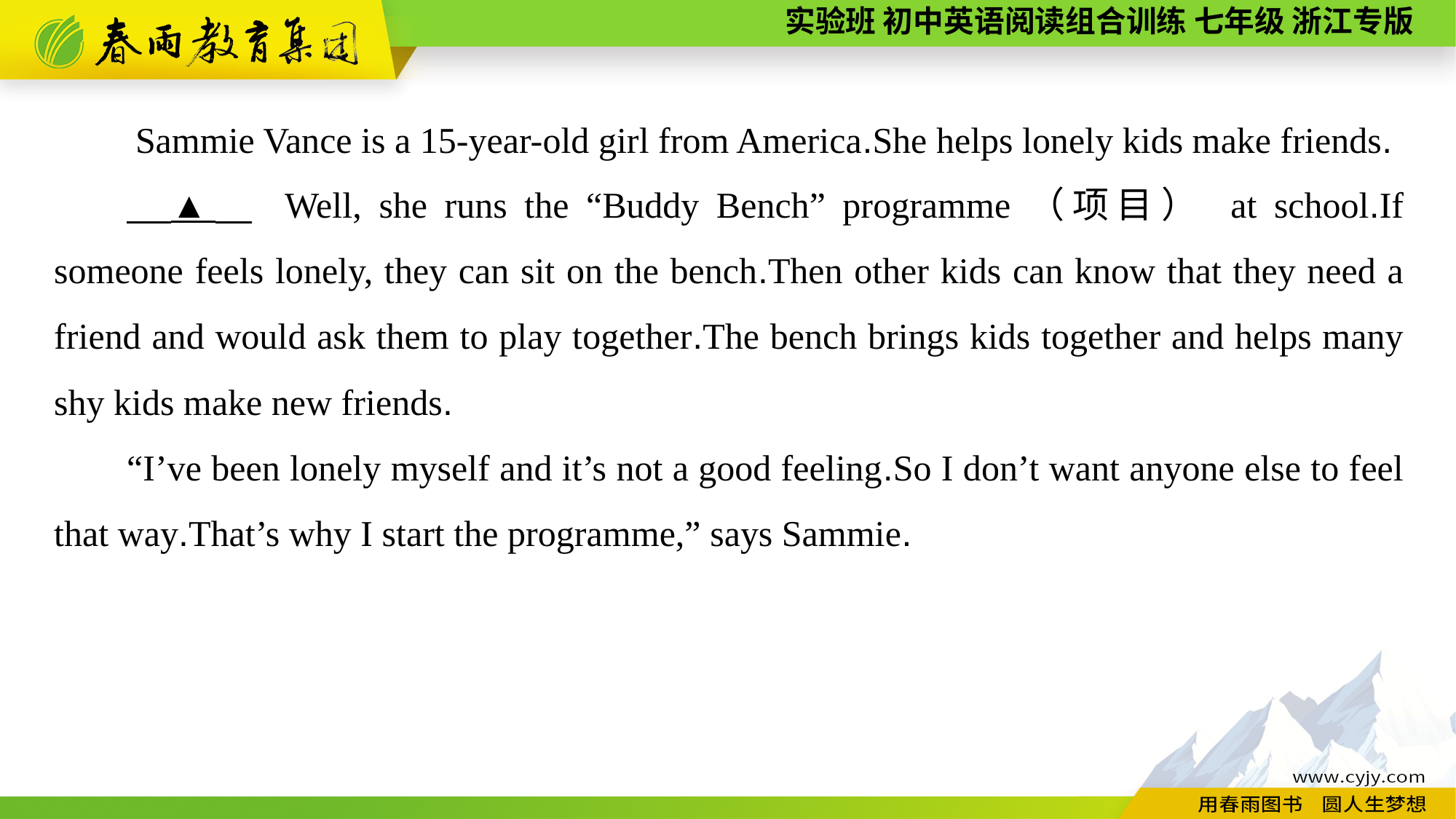

Sammie Vance is a 15-year-old girl from America.She helps lonely kids make friends.
　▲　 Well, she runs the “Buddy Bench” programme（项目） at school.If someone feels lonely, they can sit on the bench.Then other kids can know that they need a friend and would ask them to play together.The bench brings kids together and helps many shy kids make new friends.
“I’ve been lonely myself and it’s not a good feeling.So I don’t want anyone else to feel that way.That’s why I start the programme,” says Sammie.